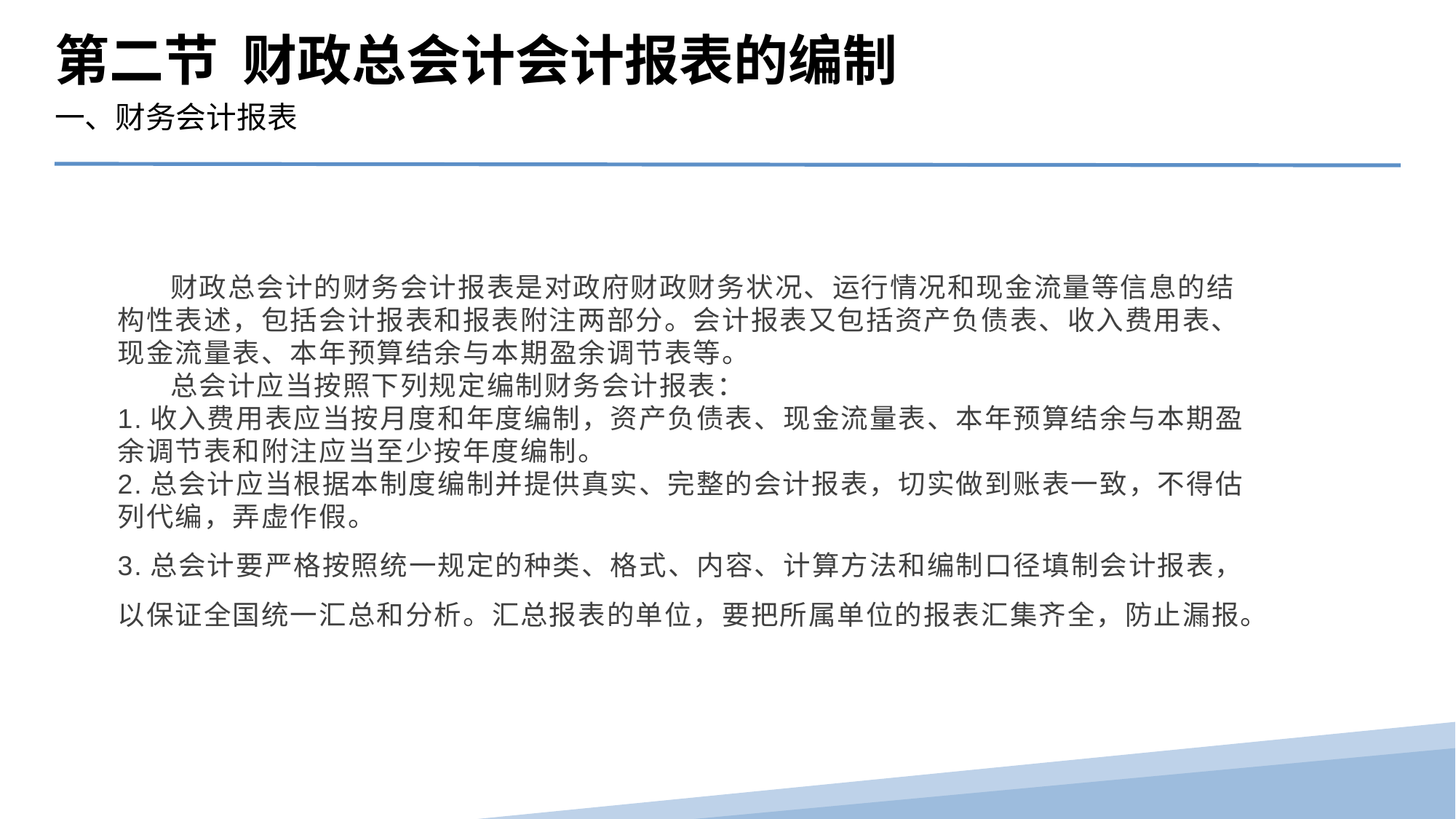

第二节  财政总会计会计报表的编制
一、财务会计报表
      财政总会计的财务会计报表是对政府财政财务状况、运行情况和现金流量等信息的结构性表述，包括会计报表和报表附注两部分。会计报表又包括资产负债表、收入费用表、现金流量表、本年预算结余与本期盈余调节表等。
      总会计应当按照下列规定编制财务会计报表：
1.收入费用表应当按月度和年度编制，资产负债表、现金流量表、本年预算结余与本期盈余调节表和附注应当至少按年度编制。
2.总会计应当根据本制度编制并提供真实、完整的会计报表，切实做到账表一致，不得估列代编，弄虚作假。
3.总会计要严格按照统一规定的种类、格式、内容、计算方法和编制口径填制会计报表，以保证全国统一汇总和分析。汇总报表的单位，要把所属单位的报表汇集齐全，防止漏报。